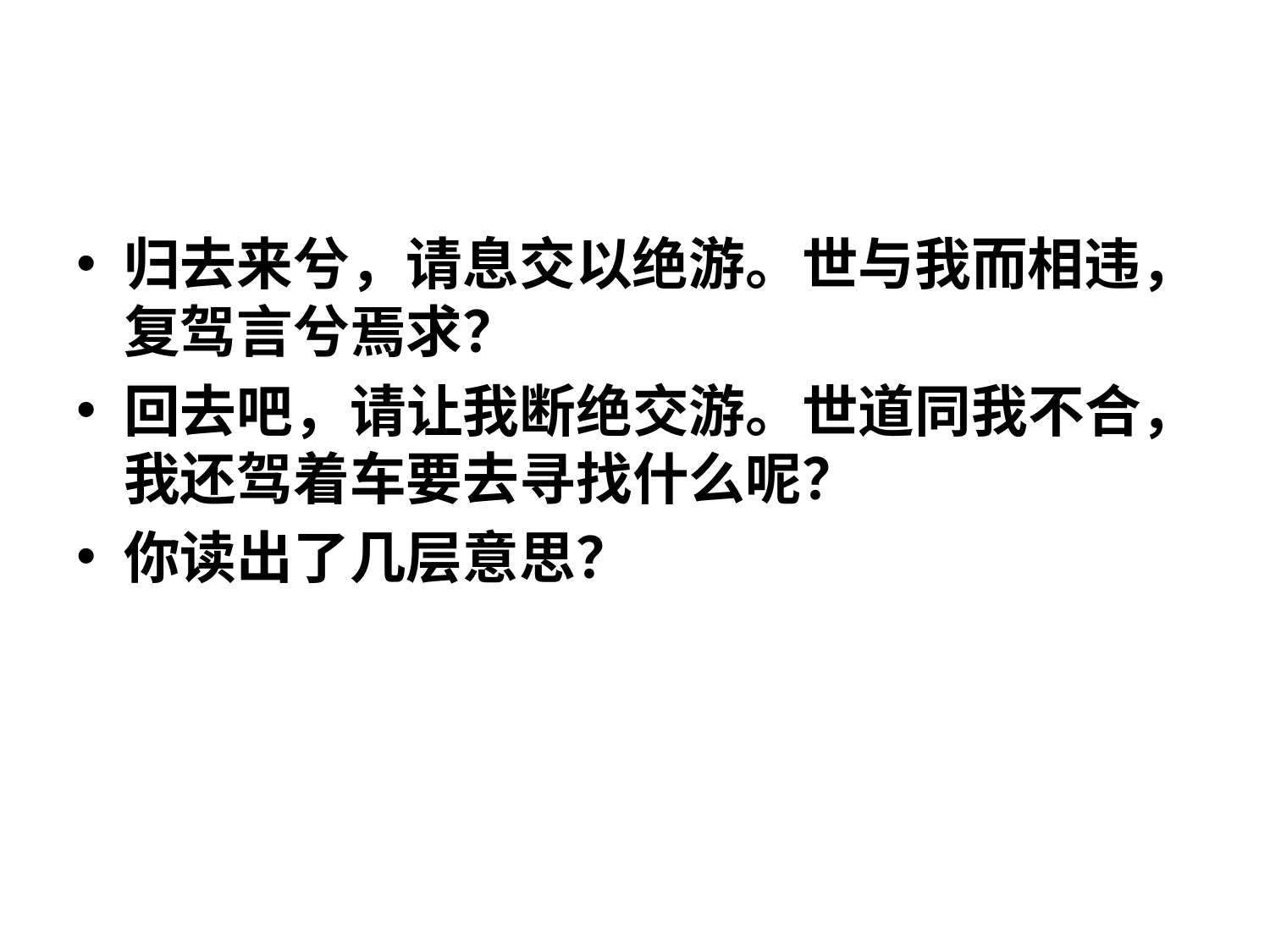

#
归去来兮，请息交以绝游。世与我而相违，复驾言兮焉求？
回去吧，请让我断绝交游。世道同我不合，我还驾着车要去寻找什么呢？
你读出了几层意思？